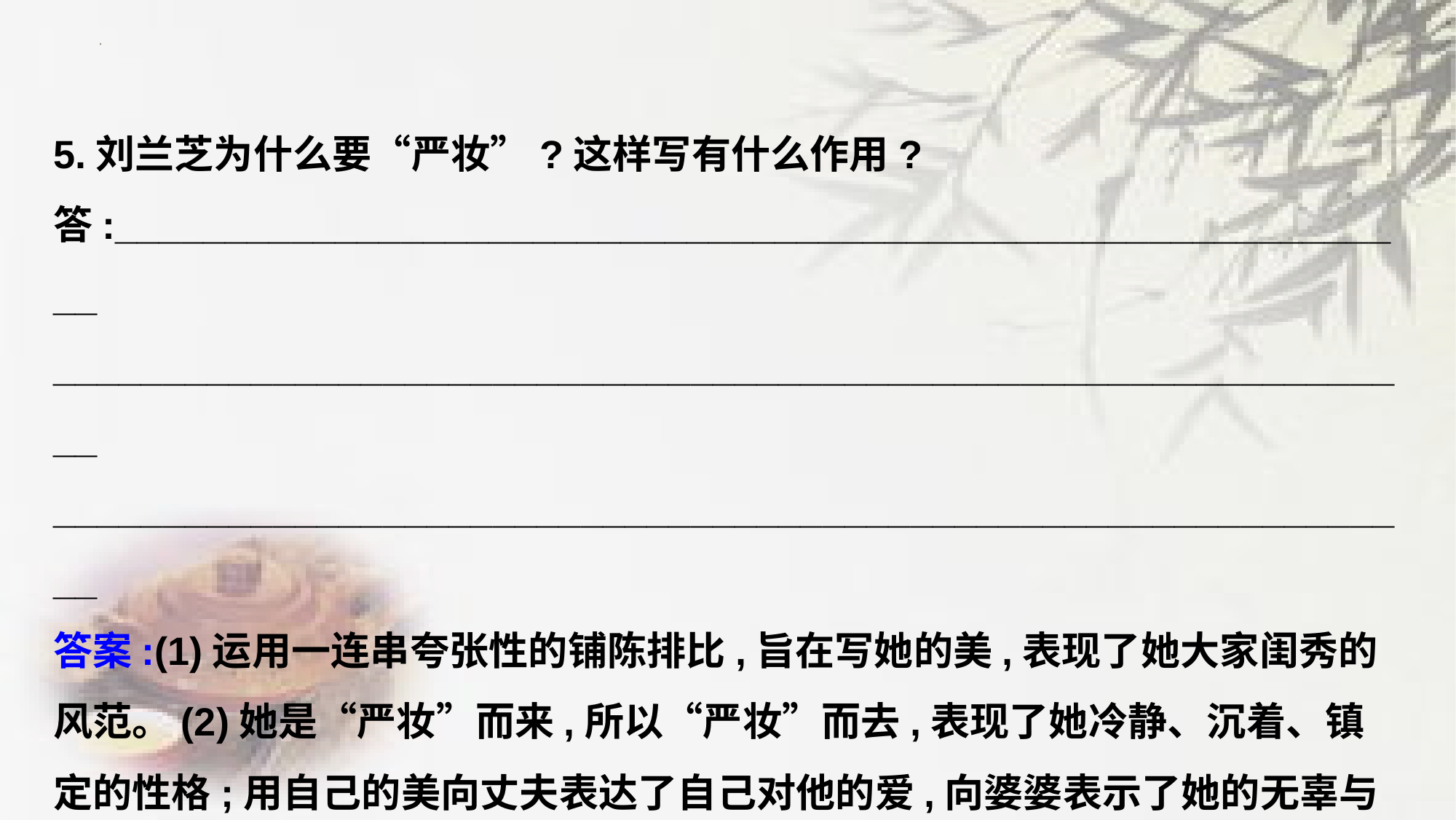

5.刘兰芝为什么要“严妆”?这样写有什么作用?
答:____________________________________________________________
_______________________________________________________________ _______________________________________________________________
答案:(1)运用一连串夸张性的铺陈排比,旨在写她的美,表现了她大家闺秀的风范。(2)她是“严妆”而来,所以“严妆”而去,表现了她冷静、沉着、镇定的性格;用自己的美向丈夫表达了自己对他的爱,向婆婆表示了她的无辜与坚强。